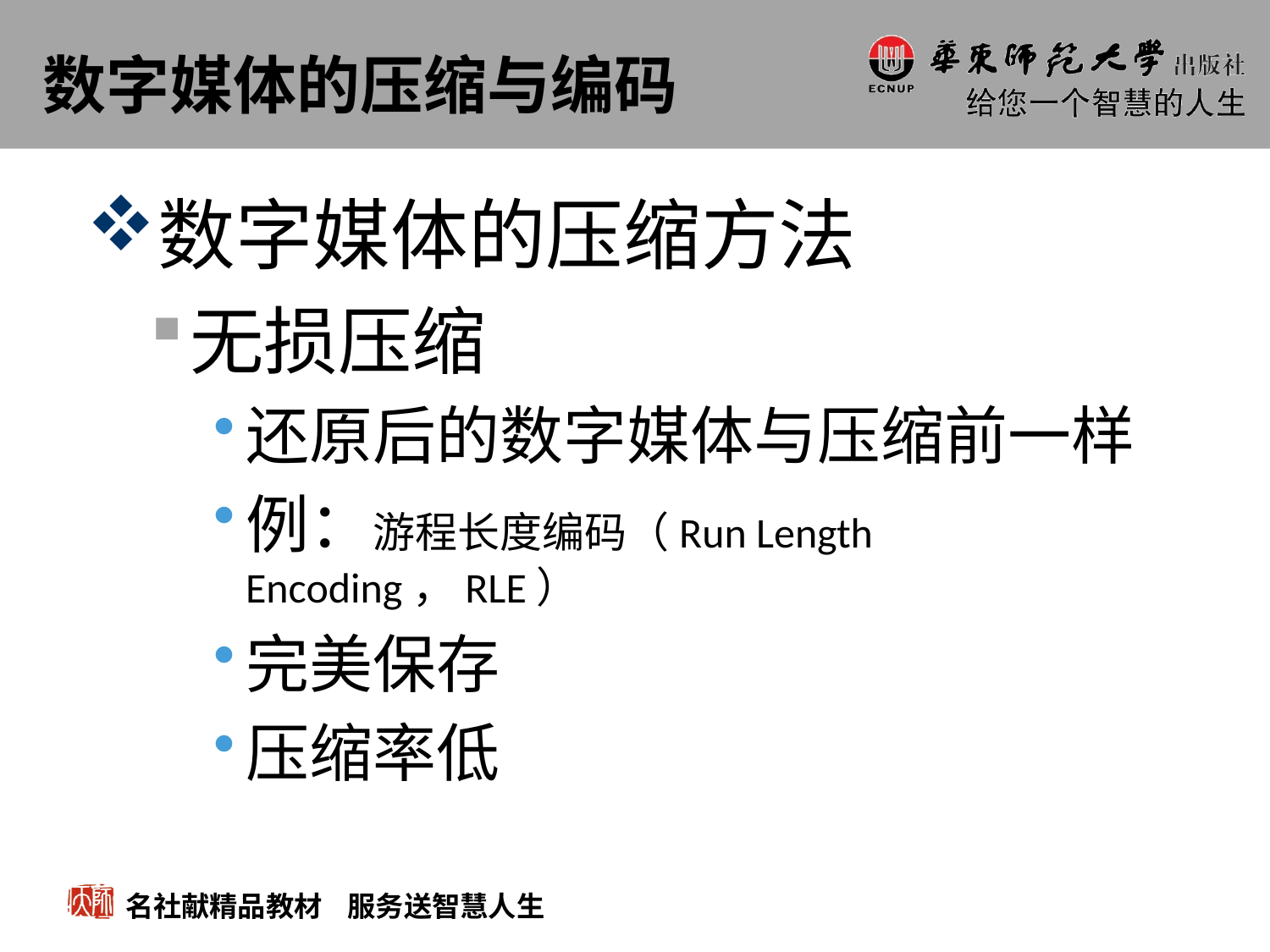

# 数字媒体的压缩与编码
数字媒体的压缩方法
无损压缩
还原后的数字媒体与压缩前一样
例：游程长度编码（Run Length Encoding，RLE）
完美保存
压缩率低